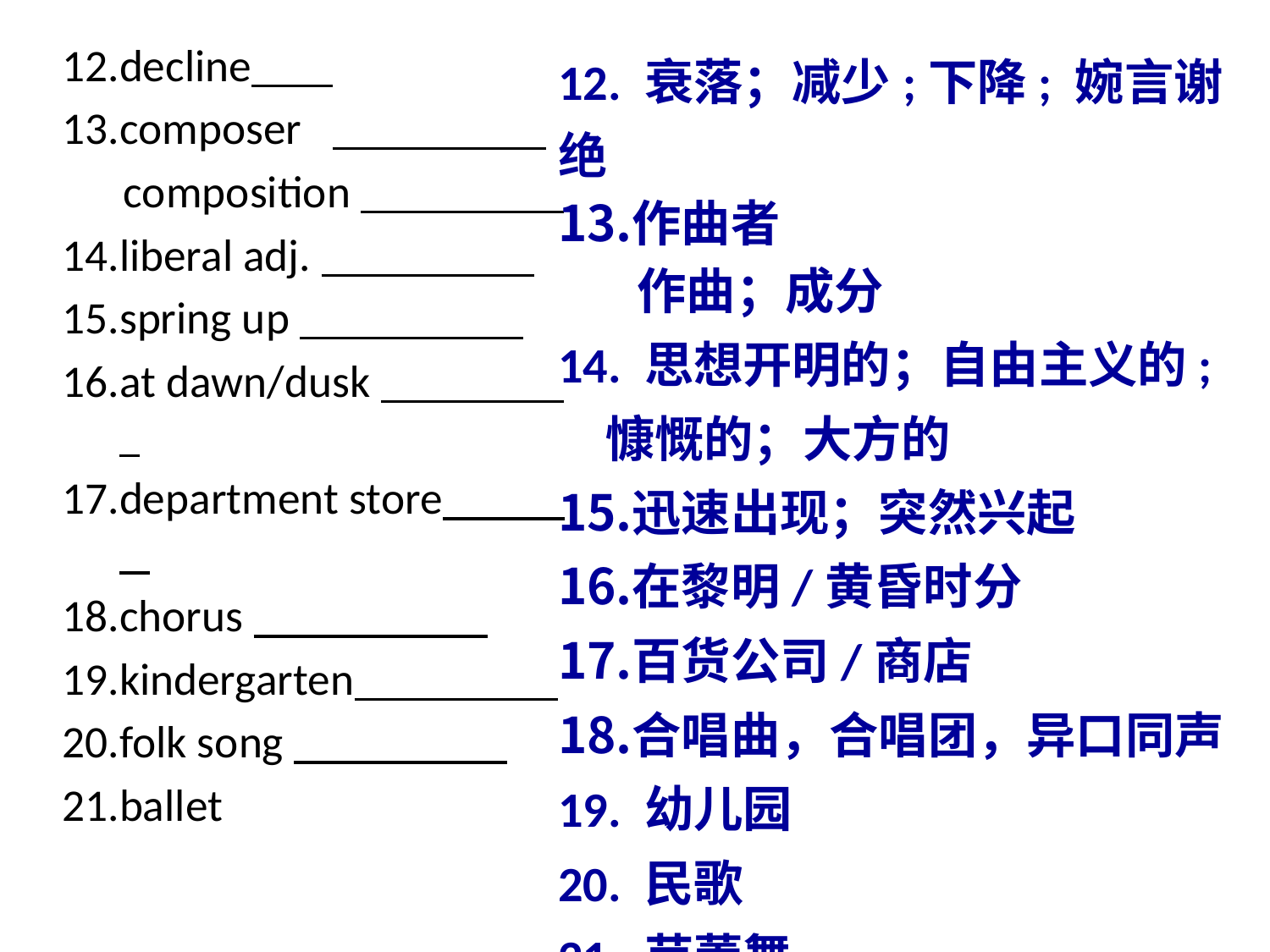

decline
composer
      composition
liberal adj.
spring up
at dawn/dusk
department store
chorus
kindergarten
folk song
ballet
12. 衰落；减少;下降; 婉言谢绝
作曲者
      作曲；成分
14. 思想开明的；自由主义的; 慷慨的；大方的
迅速出现；突然兴起
在黎明/黄昏时分
百货公司/商店
合唱曲，合唱团，异口同声
19. 幼儿园
20. 民歌
21. 芭蕾舞